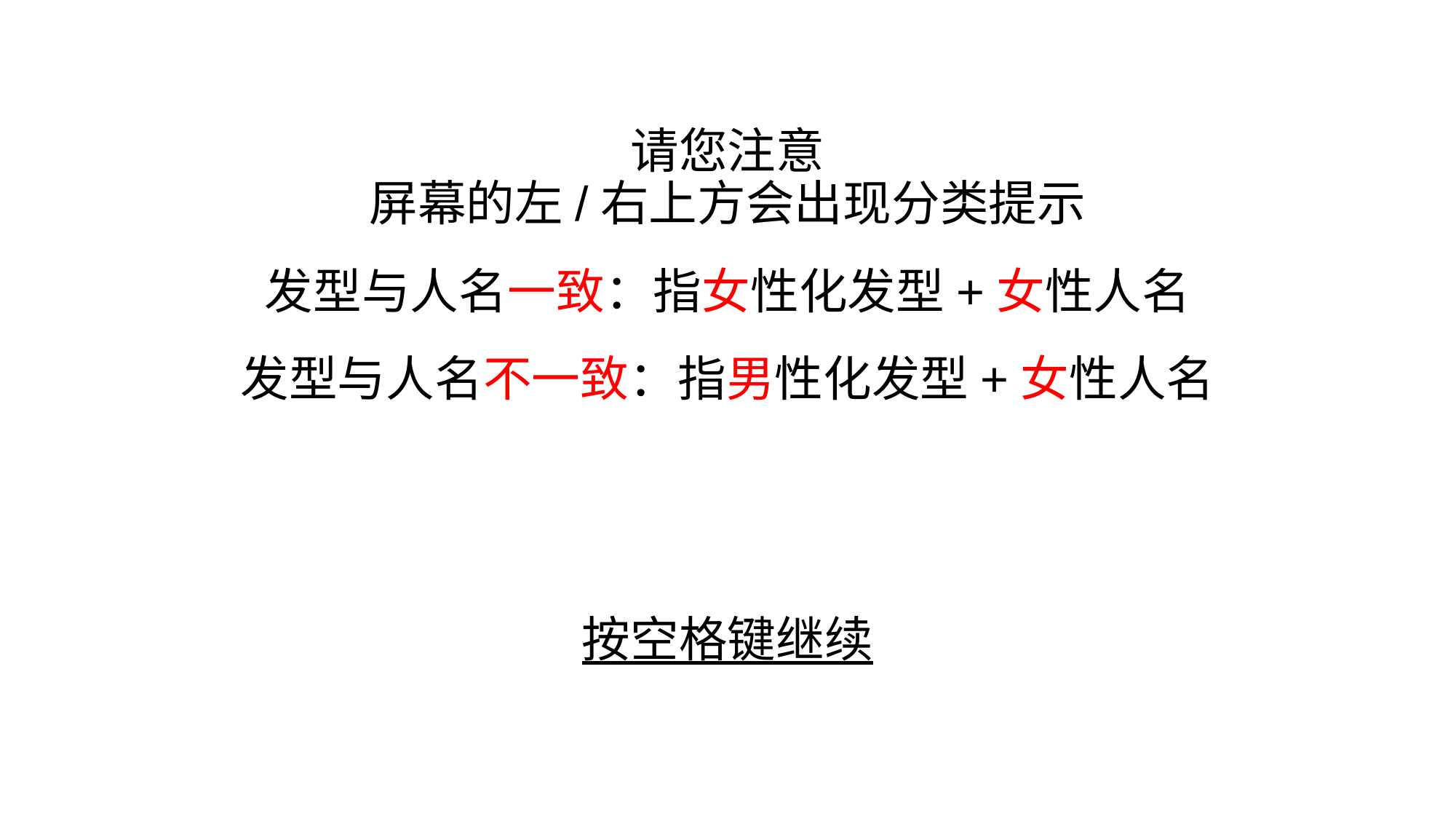

请您注意
屏幕的左/右上方会出现分类提示
发型与人名一致：指女性化发型+女性人名
发型与人名不一致：指男性化发型+女性人名

按空格键继续